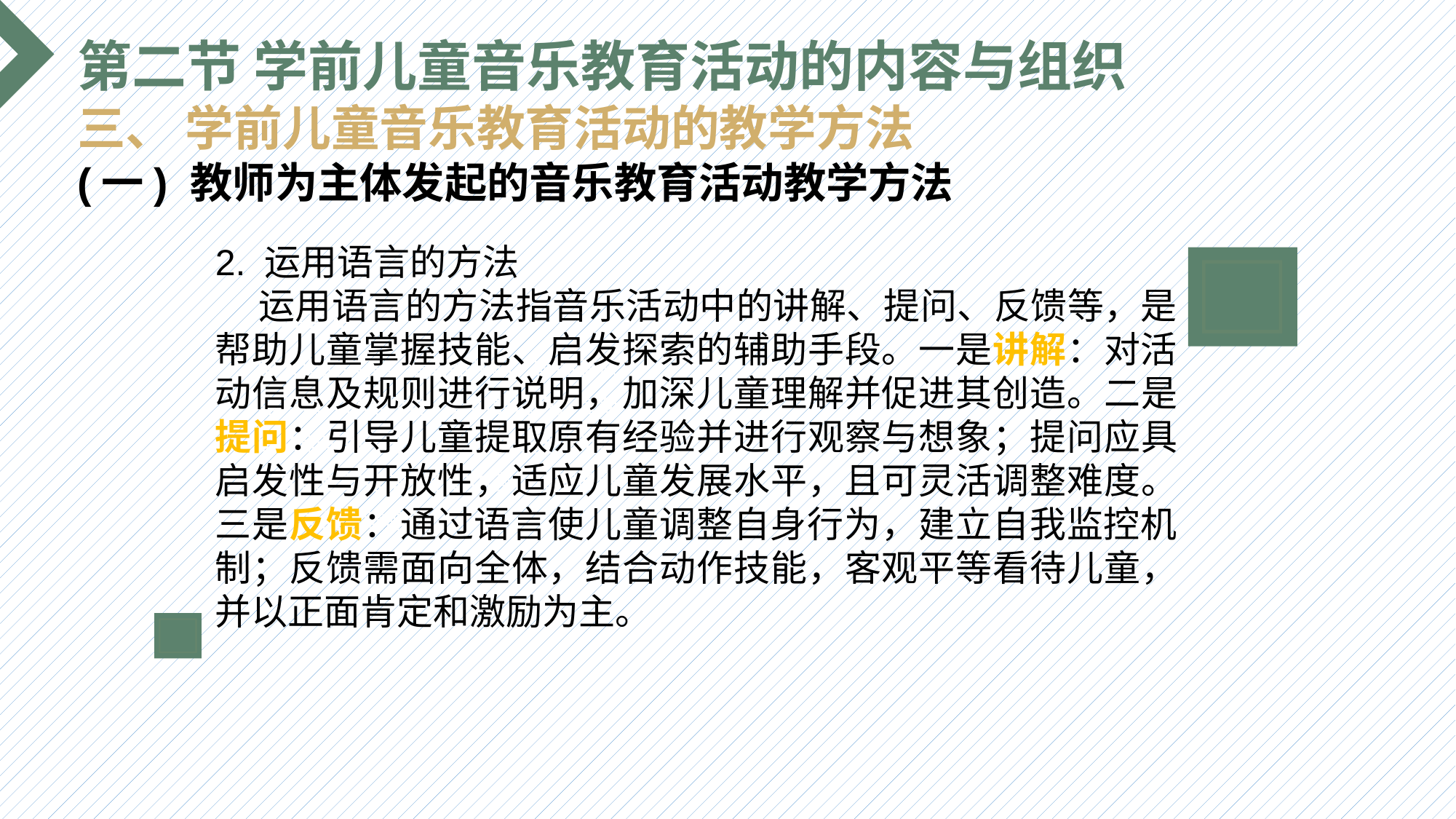

第二节 学前儿童音乐教育活动的内容与组织
三、 学前儿童音乐教育活动的教学方法
(一) 教师为主体发起的音乐教育活动教学方法

2. 运用语言的方法
    运用语言的方法指音乐活动中的讲解、提问、反馈等，是帮助儿童掌握技能、启发探索的辅助手段。一是讲解：对活动信息及规则进行说明，加深儿童理解并促进其创造。二是提问：引导儿童提取原有经验并进行观察与想象；提问应具启发性与开放性，适应儿童发展水平，且可灵活调整难度。三是反馈：通过语言使儿童调整自身行为，建立自我监控机制；反馈需面向全体，结合动作技能，客观平等看待儿童，并以正面肯定和激励为主。

选题背景
输入您的内容，请简要说明，言简意赅即可输入您的内容，请简要说明，言简意赅即可输入您的内容，请简要说明，言简意赅即可输入您的内容，请简要说明，言简意赅即可